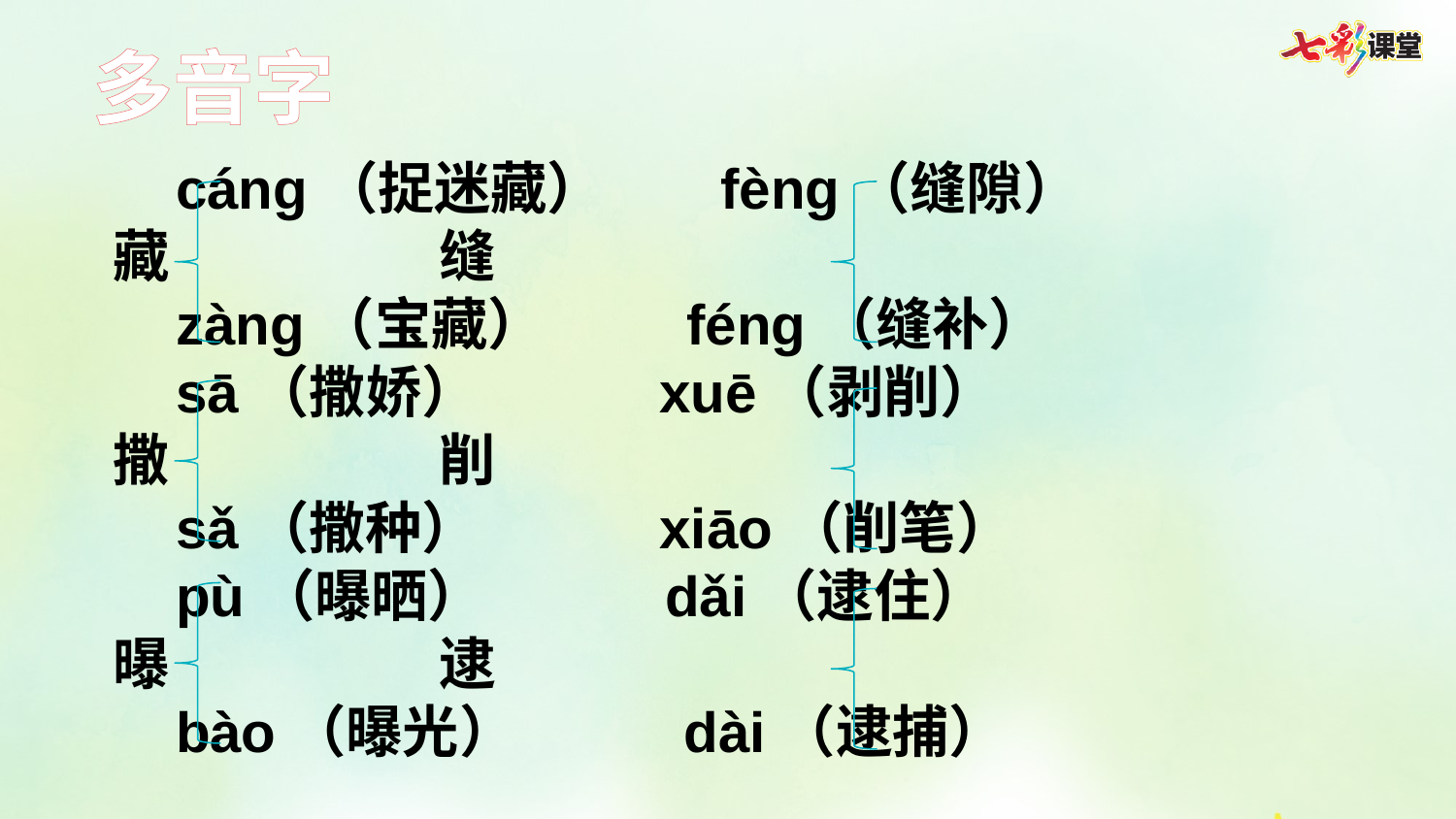

多音字
    cáng（捉迷藏）        fèng（缝隙）
藏                     缝
    zàng（宝藏）          féng（缝补）
    sā（撒娇）             xuē（剥削）
撒                     削
    sǎ（撒种）             xiāo（削笔）
    pù（曝晒）             dǎi（逮住）
曝                     逮
    bào（曝光）            dài（逮捕）